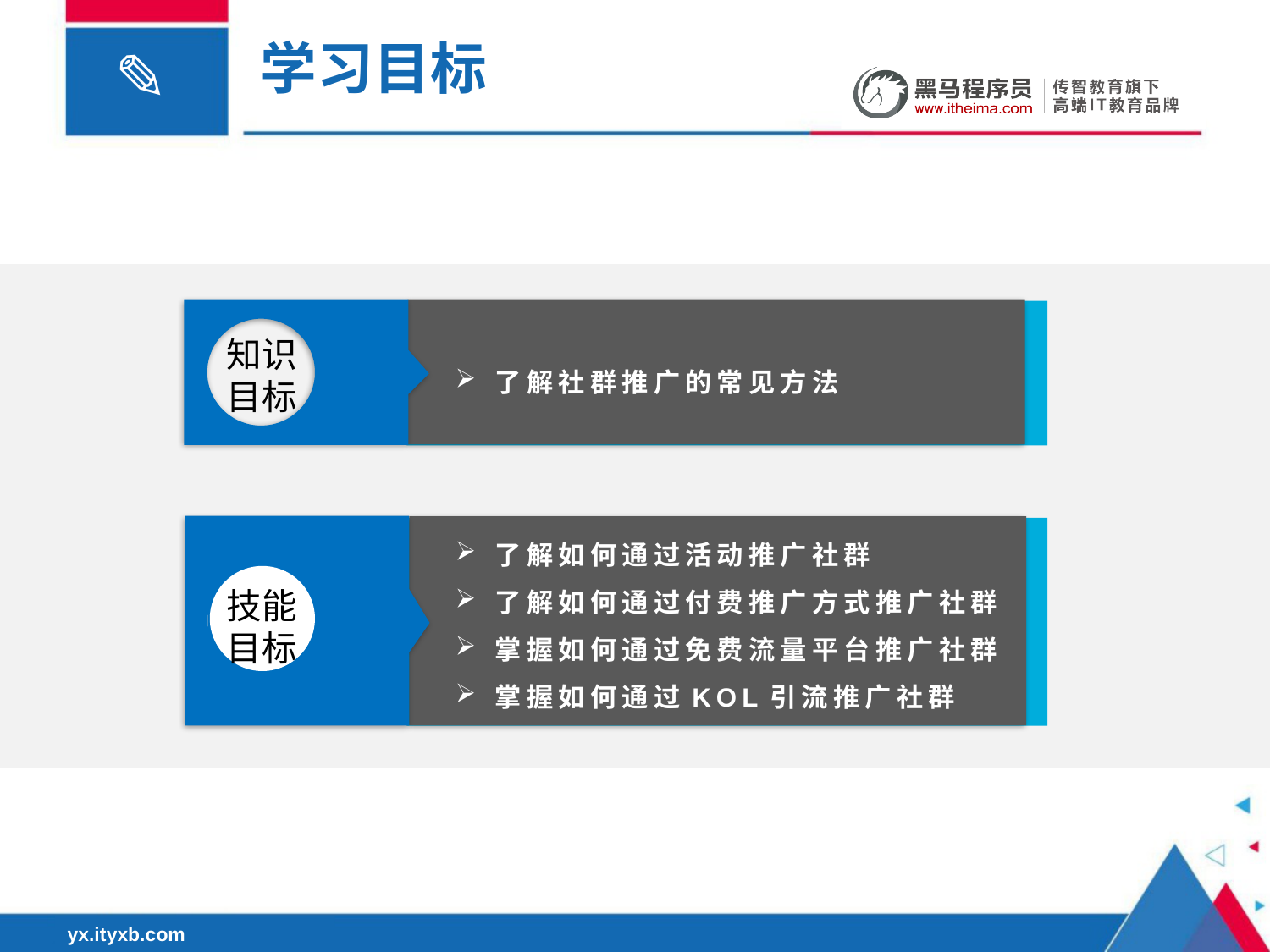

学习目标

知识目标

了解社群推广的常见方法

了解如何通过活动推广社群
了解如何通过付费推广方式推广社群
掌握如何通过免费流量平台推广社群
掌握如何通过KOL引流推广社群

技能目标